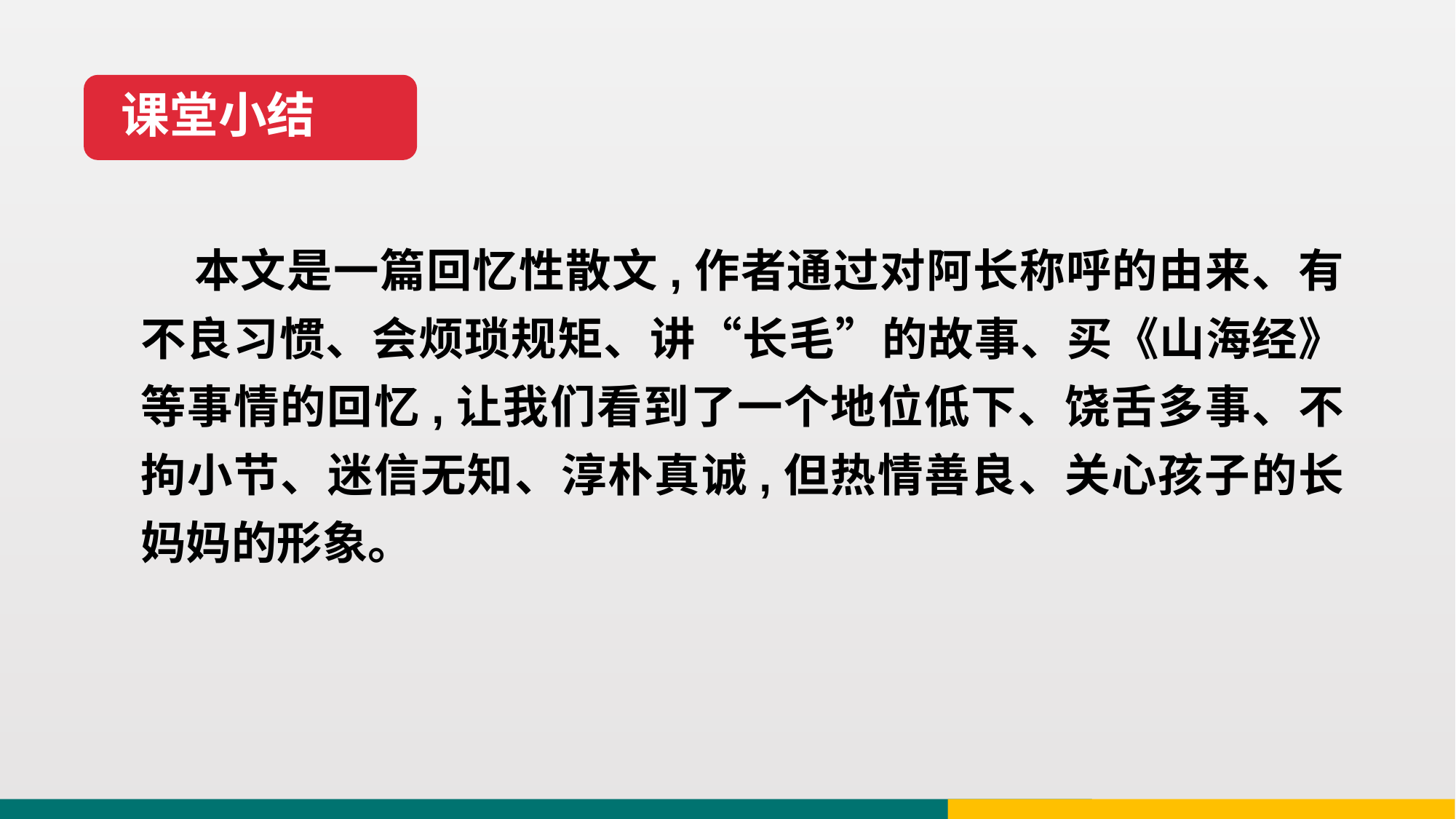

课堂小结
拓展延伸
    本文是一篇回忆性散文,作者通过对阿长称呼的由来、有不良习惯、会烦琐规矩、讲“长毛”的故事、买《山海经》等事情的回忆,让我们看到了一个地位低下、饶舌多事、不拘小节、迷信无知、淳朴真诚,但热情善良、关心孩子的长妈妈的形象。